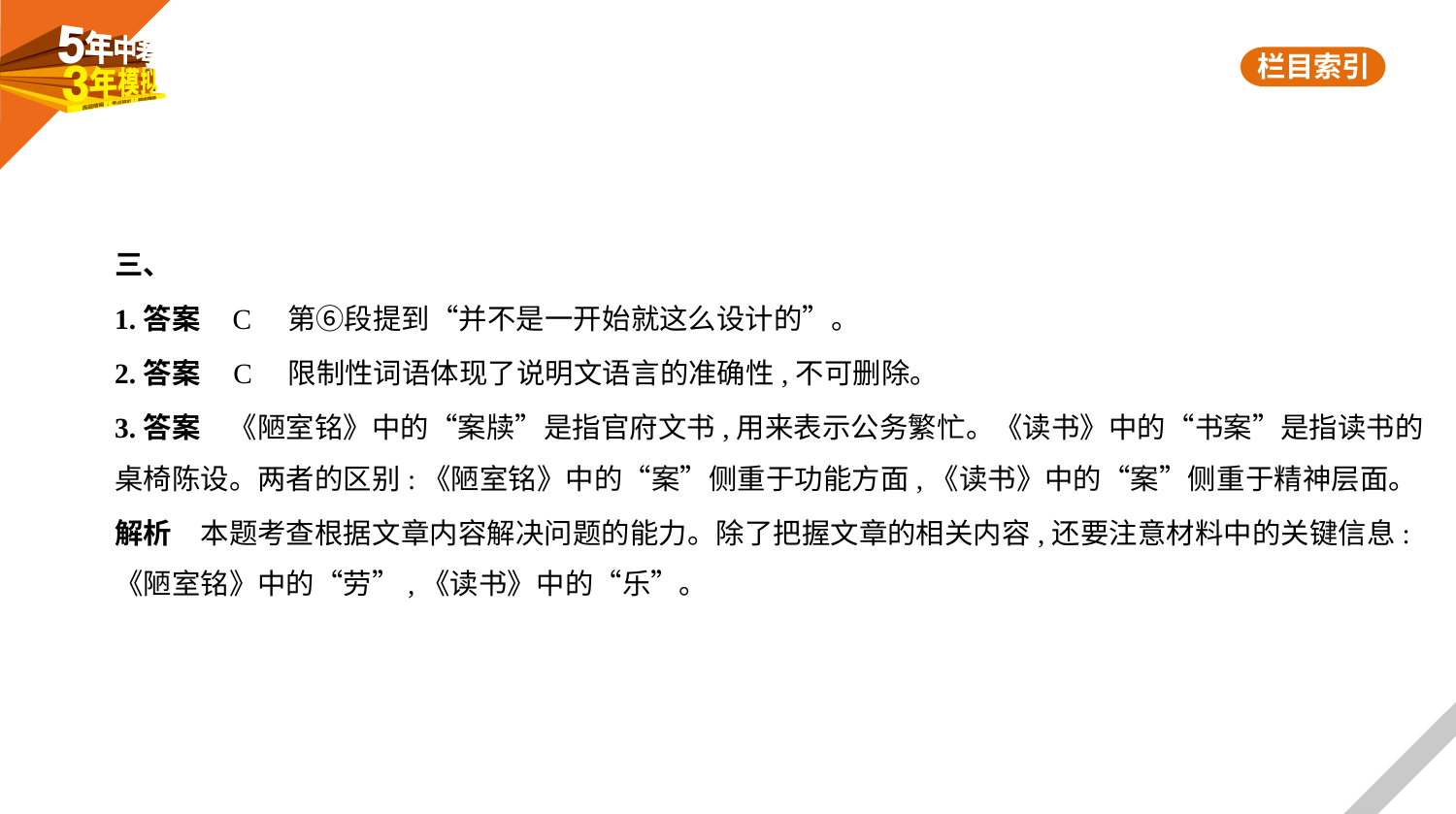

三、
1.答案    C　第⑥段提到“并不是一开始就这么设计的”。
2.答案    C　限制性词语体现了说明文语言的准确性,不可删除。
3.答案　《陋室铭》中的“案牍”是指官府文书,用来表示公务繁忙。《读书》中的“书案”是指读书的
桌椅陈设。两者的区别:《陋室铭》中的“案”侧重于功能方面,《读书》中的“案”侧重于精神层面。
解析　本题考查根据文章内容解决问题的能力。除了把握文章的相关内容,还要注意材料中的关键信息:
《陋室铭》中的“劳”,《读书》中的“乐”。